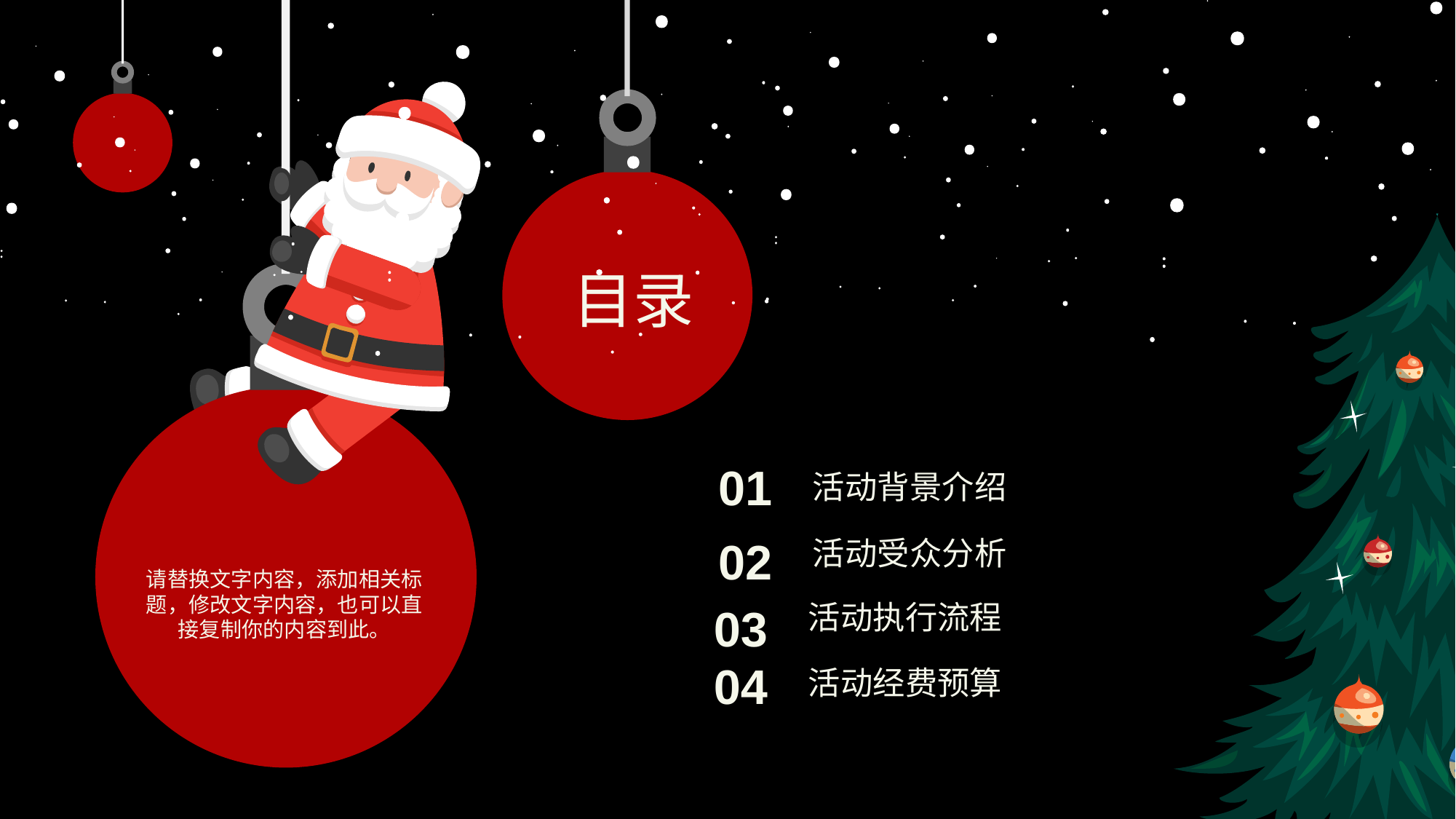

目录
01
活动背景介绍
02
活动受众分析
请替换文字内容，添加相关标题，修改文字内容，也可以直接复制你的内容到此。
活动执行流程
03
04
活动经费预算